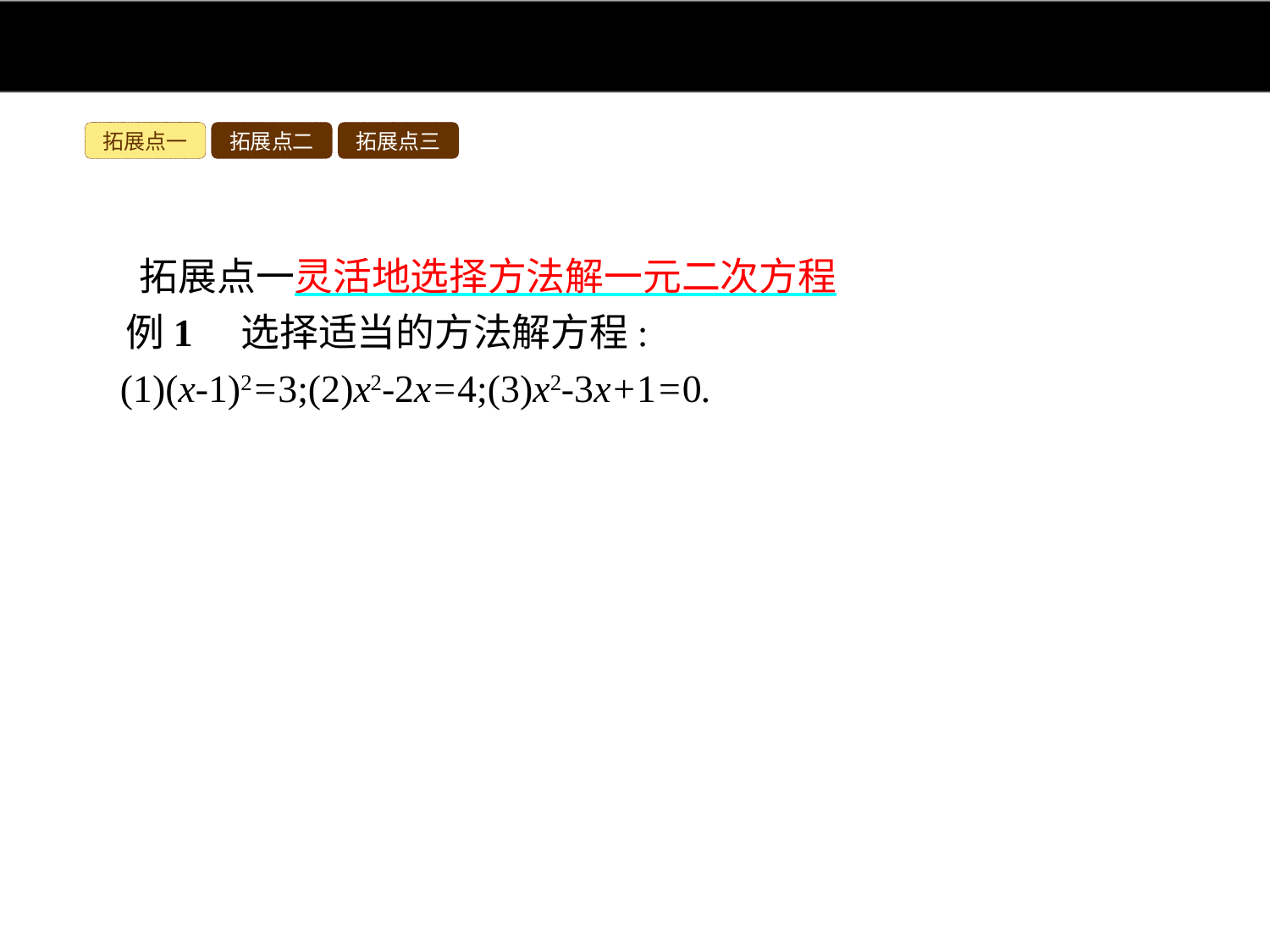

拓展点一
拓展点二
拓展点三
拓展点一灵活地选择方法解一元二次方程
例1　选择适当的方法解方程:
(1)(x-1)2=3;(2)x2-2x=4;(3)x2-3x+1=0.
分析:(1)因为方程的左边是完全平方形式,右边是正整数,所以利用直接开平方法求解;
(2)由于方程的左边二次项的系数为1,并且一次项系数是偶数,所以利用配方法求解较好;
(3)虽然方程的左边二次项的系数为1,但是一次项系数是奇数,如果用配方法会出现分数,所以利用公式法解方程.